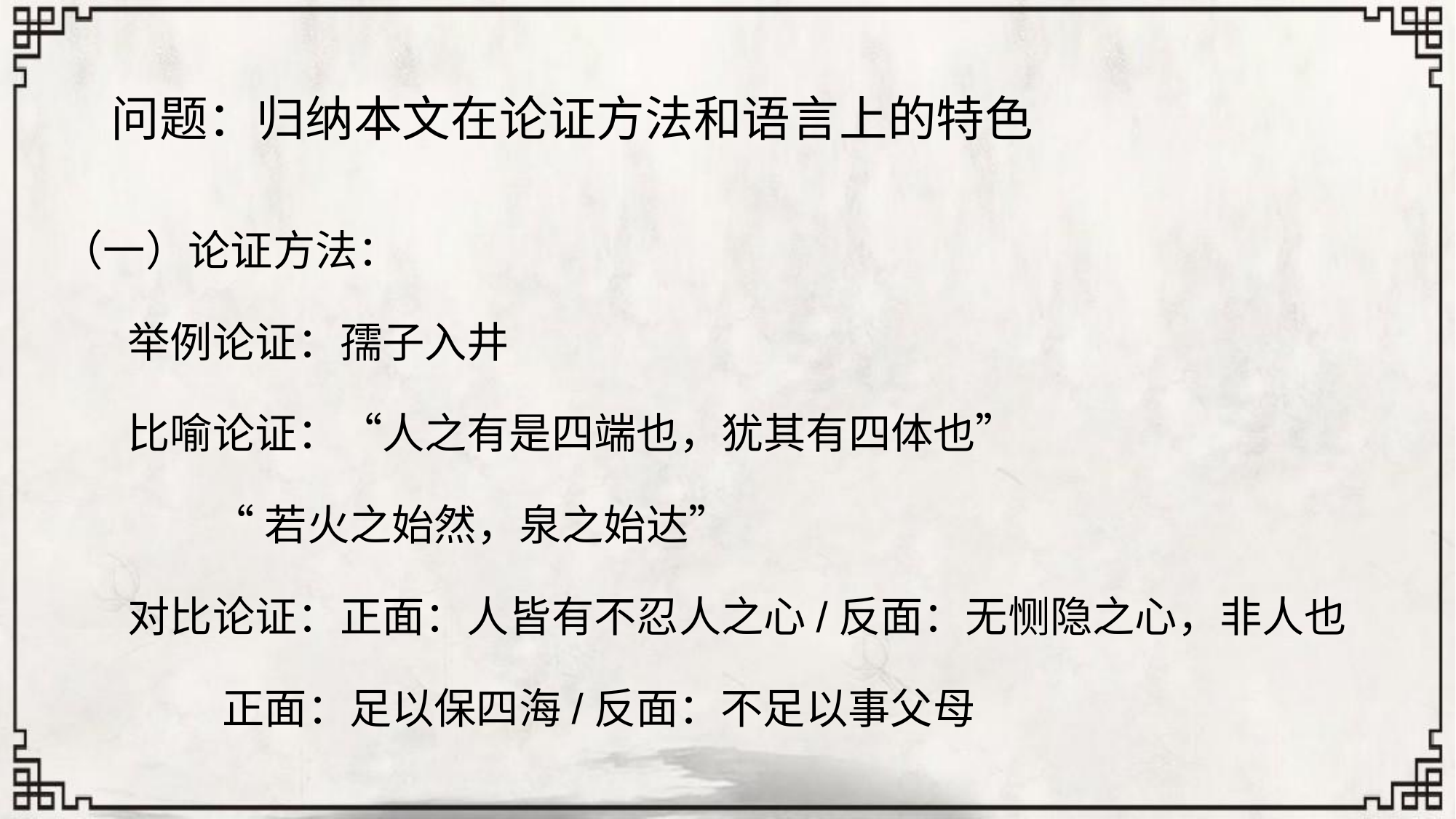

问题：归纳本文在论证方法和语言上的特色
（一）论证方法：
      举例论证：孺子入井
      比喻论证：“人之有是四端也，犹其有四体也”
                “若火之始然，泉之始达”
      对比论证：正面：人皆有不忍人之心/反面：无恻隐之心，非人也
                正面：足以保四海/反面：不足以事父母